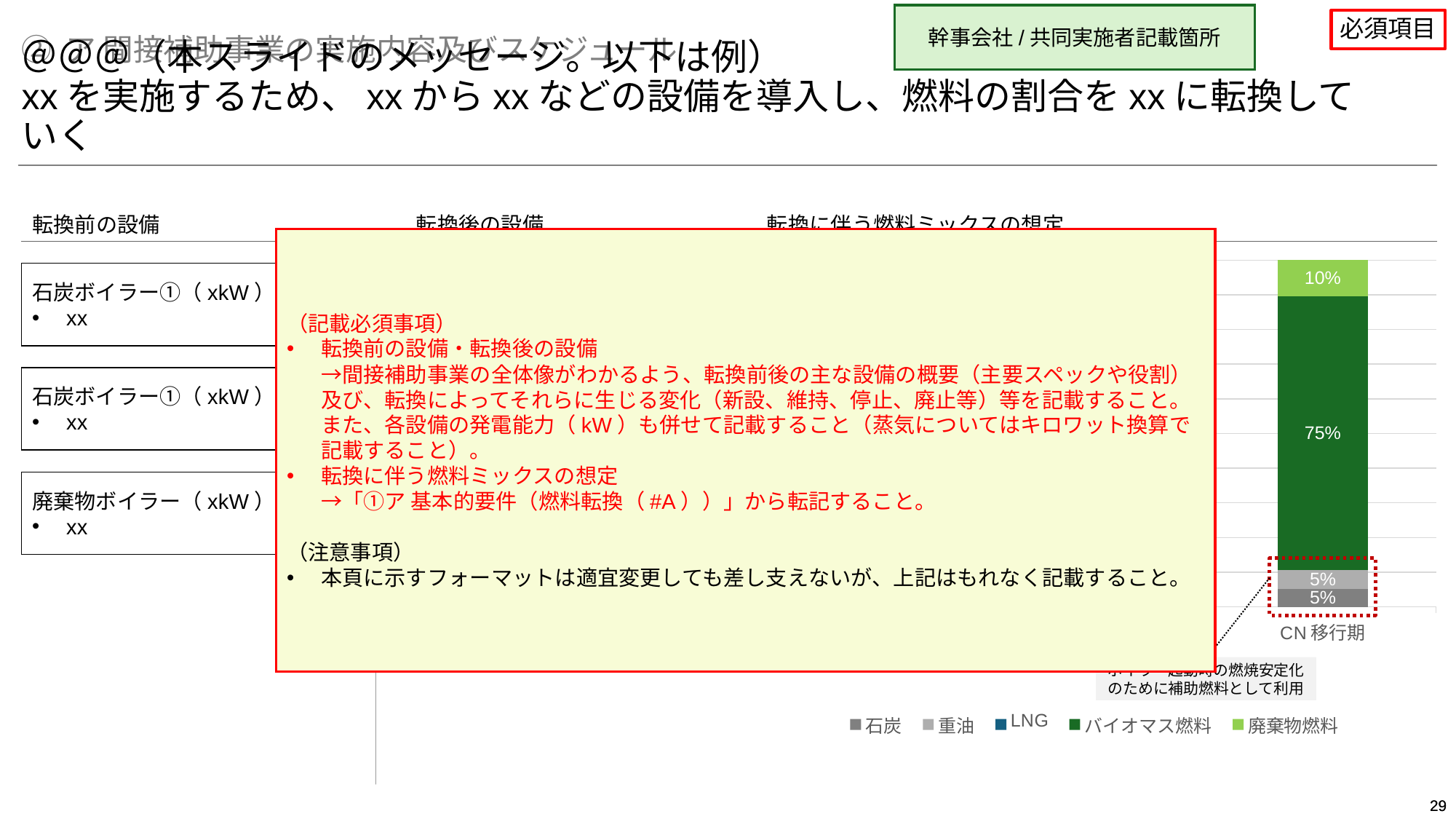

幹事会社/共同実施者記載箇所
必須項目
② ア 間接補助事業の実施内容及びスケジュール
＠＠＠（本スライドのメッセージ。以下は例）
xxを実施するため、xxからxxなどの設備を導入し、燃料の割合をxxに転換していく
転換前の設備
転換後の設備
転換に伴う燃料ミックスの想定
（記載必須事項）
転換前の設備・転換後の設備
→間接補助事業の全体像がわかるよう、転換前後の主な設備の概要（主要スペックや役割）及び、転換によってそれらに生じる変化（新設、維持、停止、廃止等）等を記載すること。また、各設備の発電能力（kW）も併せて記載すること（蒸気についてはキロワット換算で記載すること）。
転換に伴う燃料ミックスの想定
→「①ア 基本的要件（燃料転換（#A））」から転記すること。

（注意事項）
本頁に示すフォーマットは適宜変更しても差し支えないが、上記はもれなく記載すること。
 ＞

### Chart

| Category | 石炭 | 重油 | LNG | バイオマス燃料 | 廃棄物燃料 |
|---|---|---|---|---|---|
| 現状 | 0.8 | 0.1 | None | None | 0.1 |
| トランジション期 | 0.1 | 0.1 | 0.7 | None | 0.1 |
| CN移行期 | 0.05 | 0.05 | None | 0.75 | 0.1 |
石炭ボイラー①（xkW）
xx
【廃止】
石炭ボイラー① （xkW）
石炭ボイラー①（xkW）
xx
【廃止】
回収ボイラー②（重油）（xkW）
廃棄物ボイラー（xkW）
xx
【維持】
廃棄物ボイラー（xkW）

【新設】
バイオマスボイラー（xkW）
xx
ボイラー起動時の燃焼安定化のために補助燃料として利用